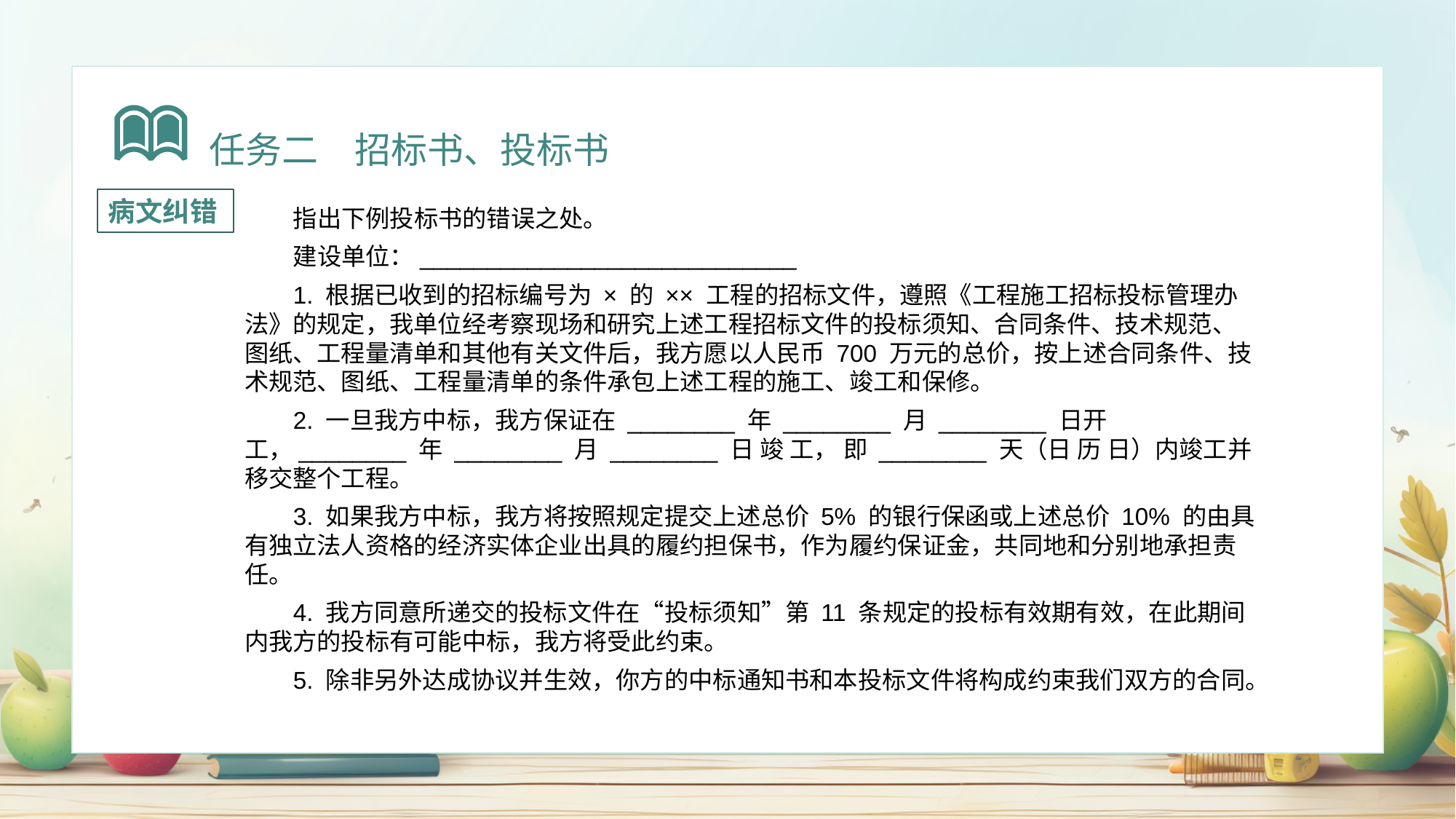

任务二　招标书、投标书

病文纠错
指出下例投标书的错误之处。
建设单位：____________________________
1. 根据已收到的招标编号为 × 的 ×× 工程的招标文件，遵照《工程施工招标投标管理办法》的规定，我单位经考察现场和研究上述工程招标文件的投标须知、合同条件、技术规范、图纸、工程量清单和其他有关文件后，我方愿以人民币 700 万元的总价，按上述合同条件、技术规范、图纸、工程量清单的条件承包上述工程的施工、竣工和保修。
2. 一旦我方中标，我方保证在 ________ 年 ________ 月 ________ 日开工，________ 年 ________ 月 ________ 日 竣 工， 即 ________ 天（日 历 日）内竣工并移交整个工程。
3. 如果我方中标，我方将按照规定提交上述总价 5% 的银行保函或上述总价 10% 的由具有独立法人资格的经济实体企业出具的履约担保书，作为履约保证金，共同地和分别地承担责任。
4. 我方同意所递交的投标文件在“投标须知”第 11 条规定的投标有效期有效，在此期间内我方的投标有可能中标，我方将受此约束。
5. 除非另外达成协议并生效，你方的中标通知书和本投标文件将构成约束我们双方的合同。